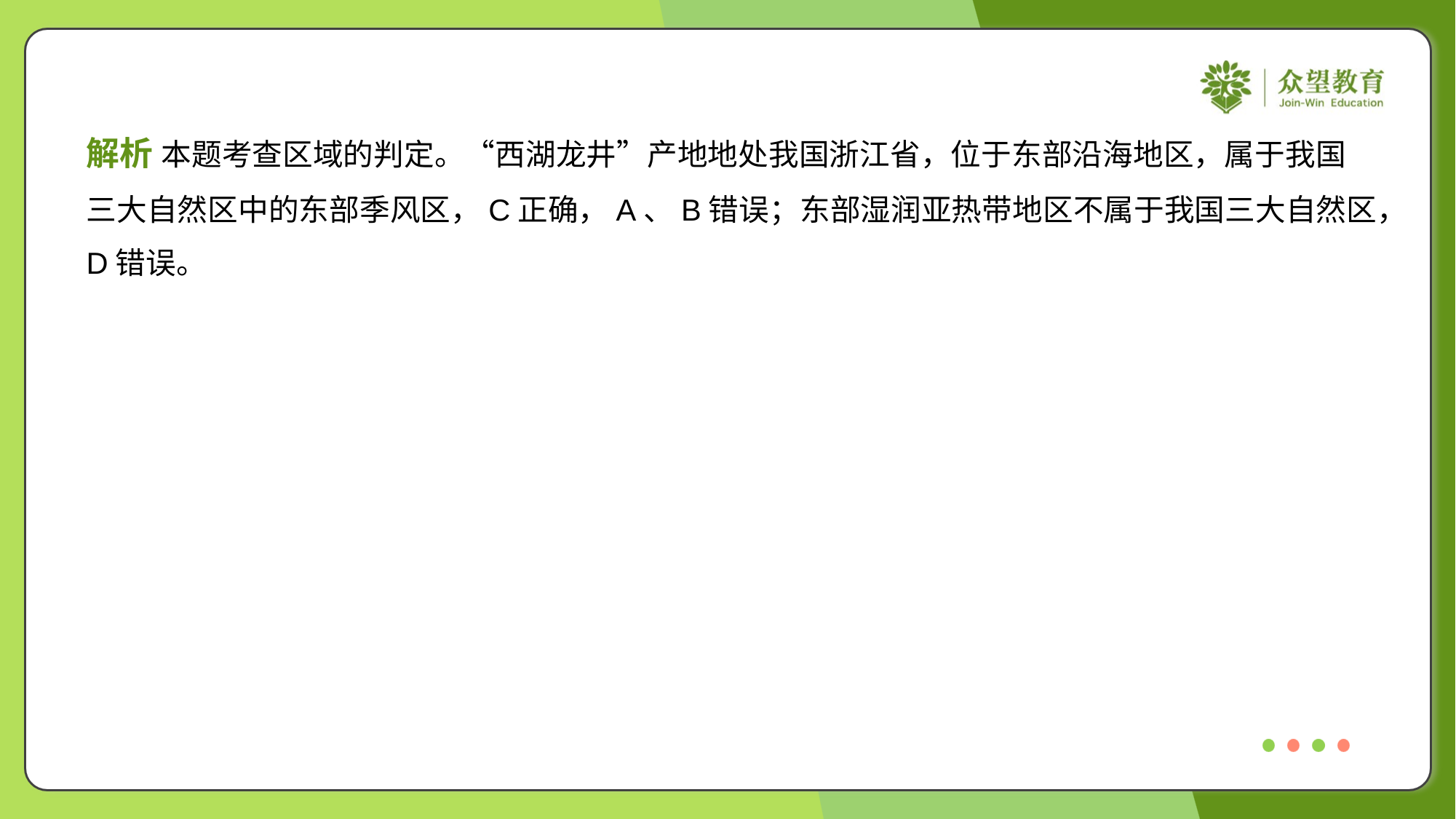

解析 本题考查区域的判定。“西湖龙井”产地地处我国浙江省，位于东部沿海地区，属于我国
三大自然区中的东部季风区，C正确，A、B错误；东部湿润亚热带地区不属于我国三大自然区，
D错误。